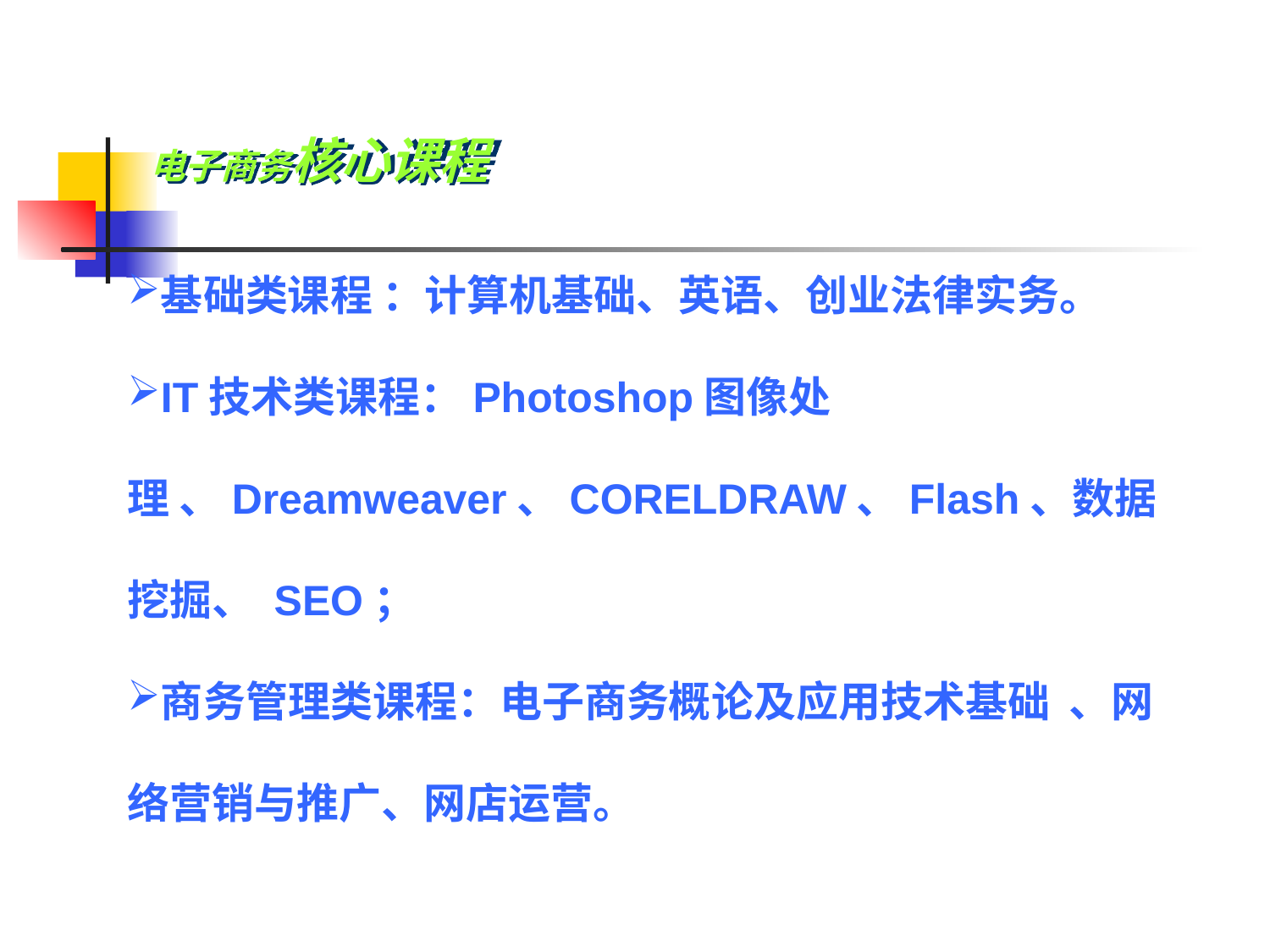

电子商务核心课程
基础类课程 ：计算机基础、英语、创业法律实务。
IT技术类课程：Photoshop图像处理 、Dreamweaver、CORELDRAW、Flash、数据挖掘、 SEO；
商务管理类课程：电子商务概论及应用技术基础  、网络营销与推广、网店运营。